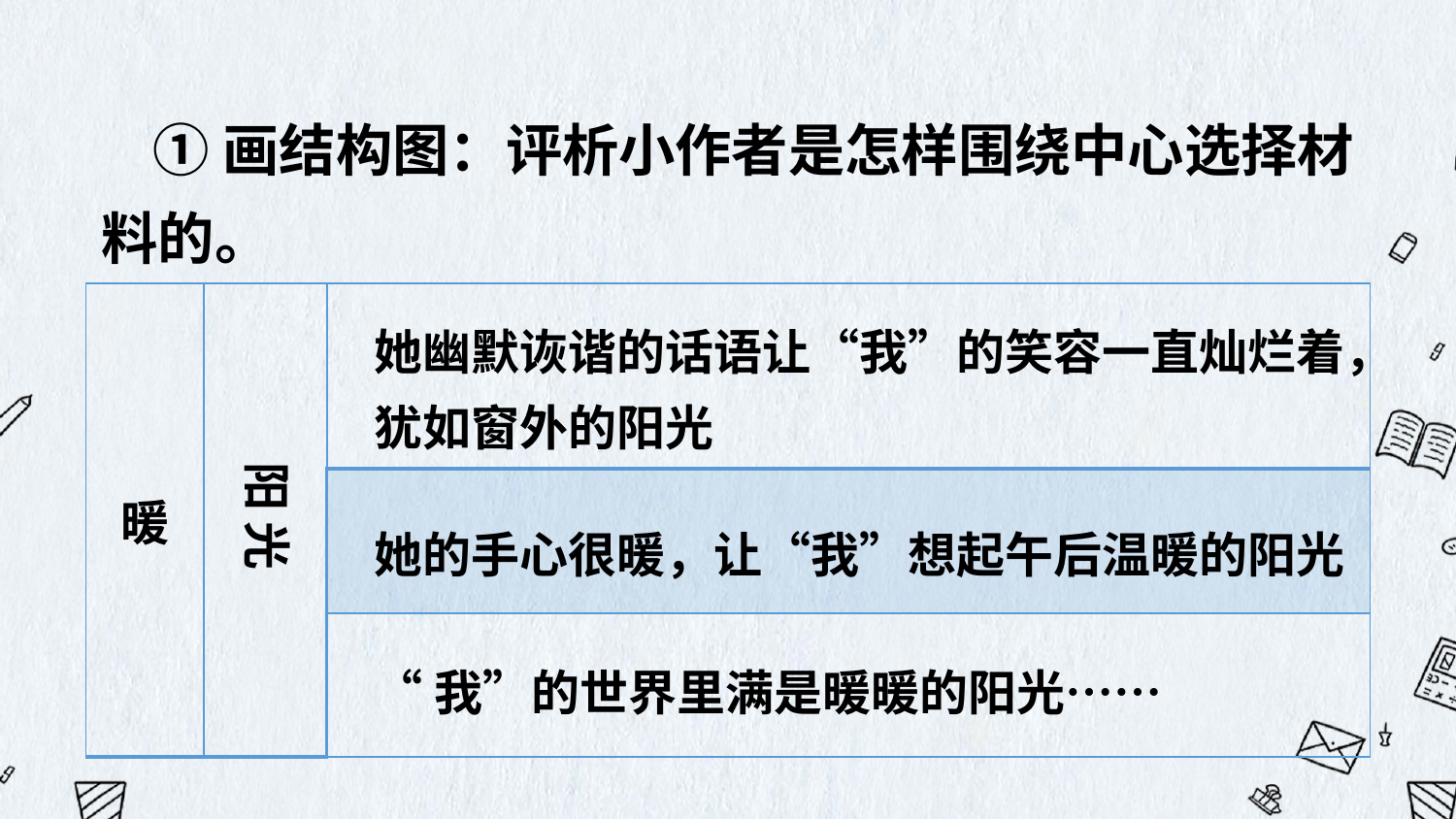

①画结构图：评析小作者是怎样围绕中心选择材料的。
| 暖 |  |  |
| --- | --- | --- |
|  |  |  |
|  |  |  |
她幽默诙谐的话语让“我”的笑容一直灿烂着，犹如窗外的阳光
阳 光
她的手心很暖，让“我”想起午后温暖的阳光
“我”的世界里满是暖暖的阳光……